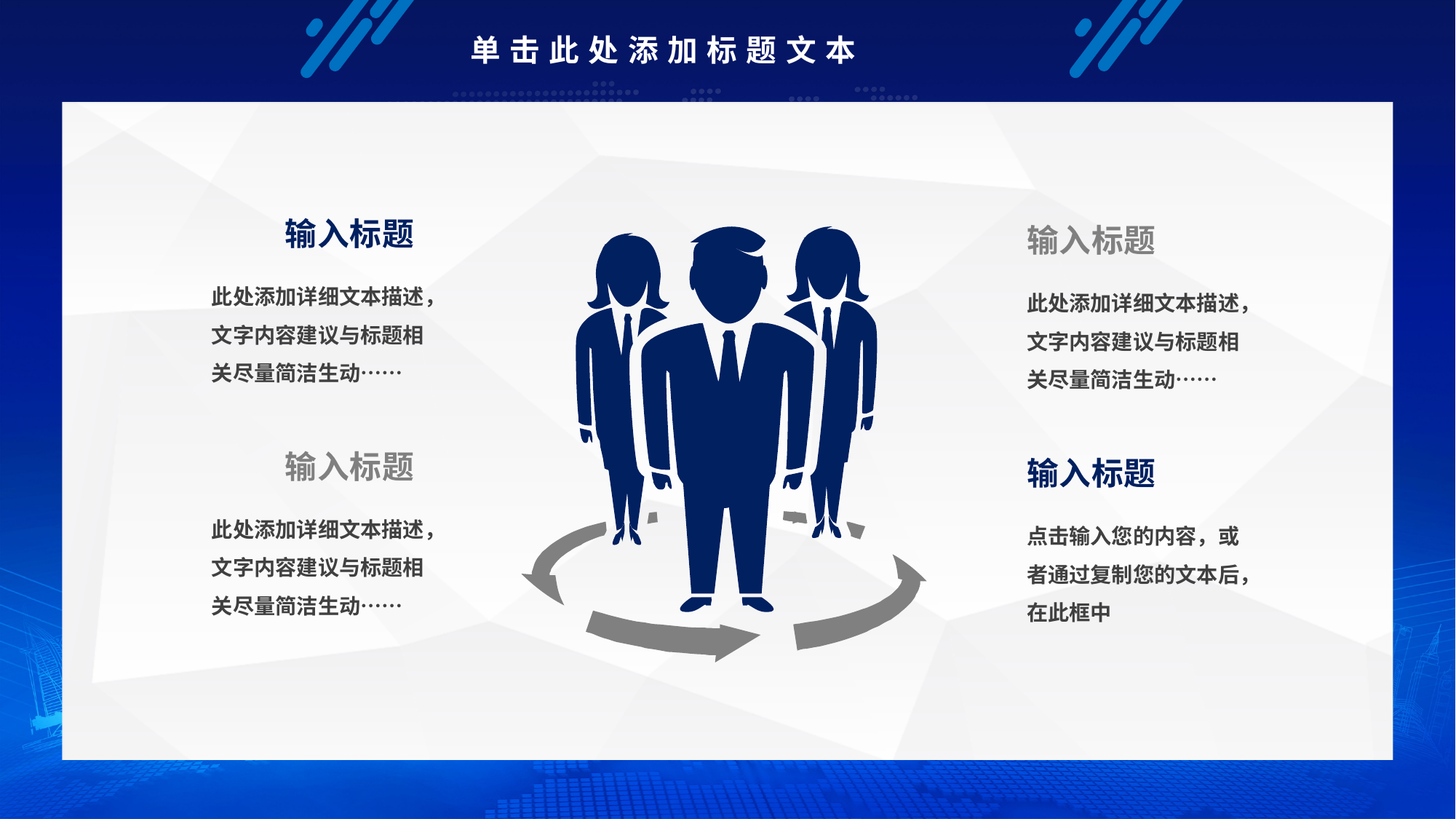

单击此处添加标题文本
输入标题

输入标题
此处添加详细文本描述，文字内容建议与标题相关尽量简洁生动……
此处添加详细文本描述，文字内容建议与标题相关尽量简洁生动……
输入标题
输入标题
此处添加详细文本描述，文字内容建议与标题相关尽量简洁生动……
点击输入您的内容，或者通过复制您的文本后，在此框中